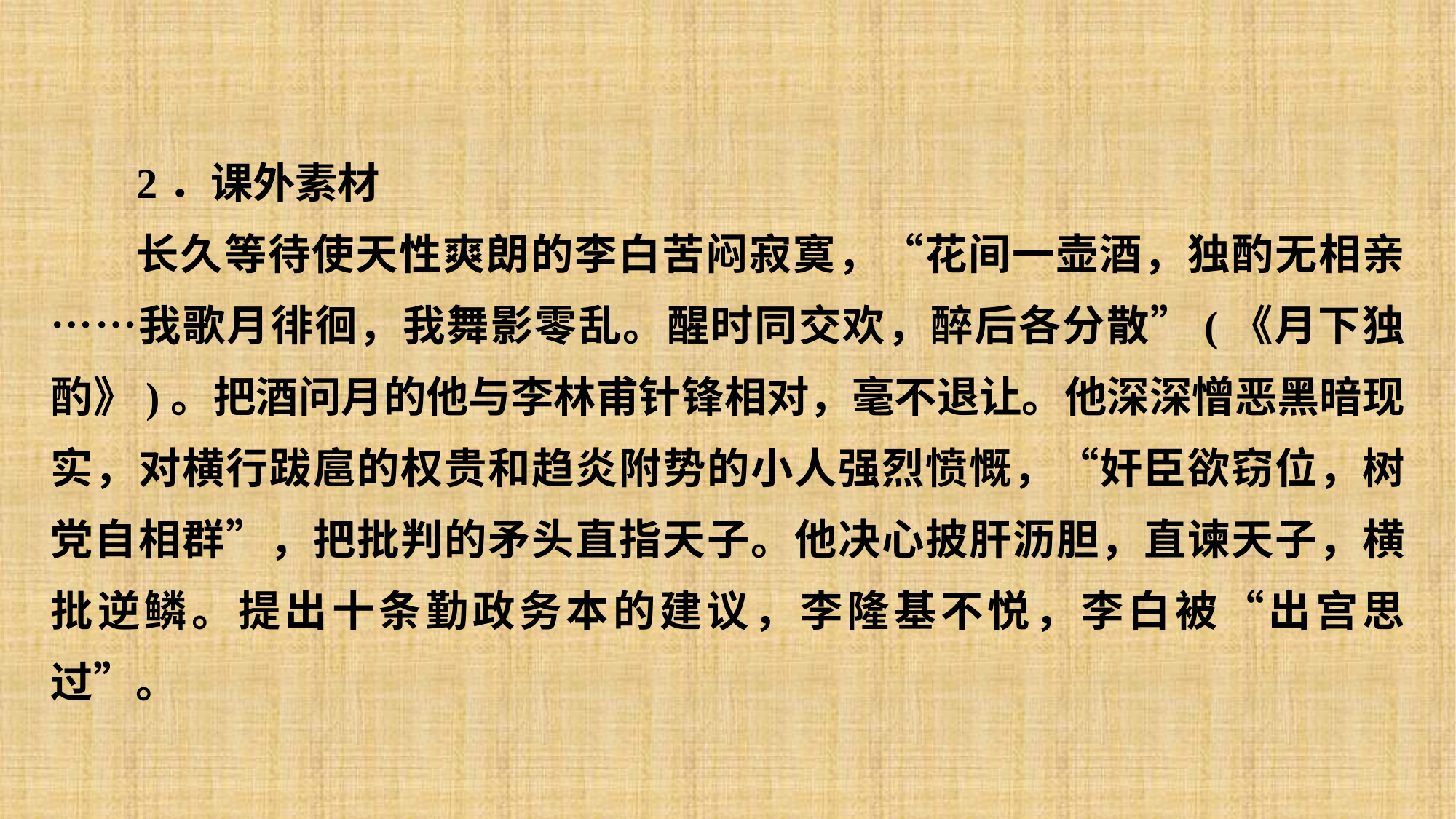

2．课外素材
长久等待使天性爽朗的李白苦闷寂寞，“花间一壶酒，独酌无相亲……我歌月徘徊，我舞影零乱。醒时同交欢，醉后各分散”(《月下独酌》)。把酒问月的他与李林甫针锋相对，毫不退让。他深深憎恶黑暗现实，对横行跋扈的权贵和趋炎附势的小人强烈愤慨，“奸臣欲窃位，树党自相群”，把批判的矛头直指天子。他决心披肝沥胆，直谏天子，横批逆鳞。提出十条勤政务本的建议，李隆基不悦，李白被“出宫思过”。